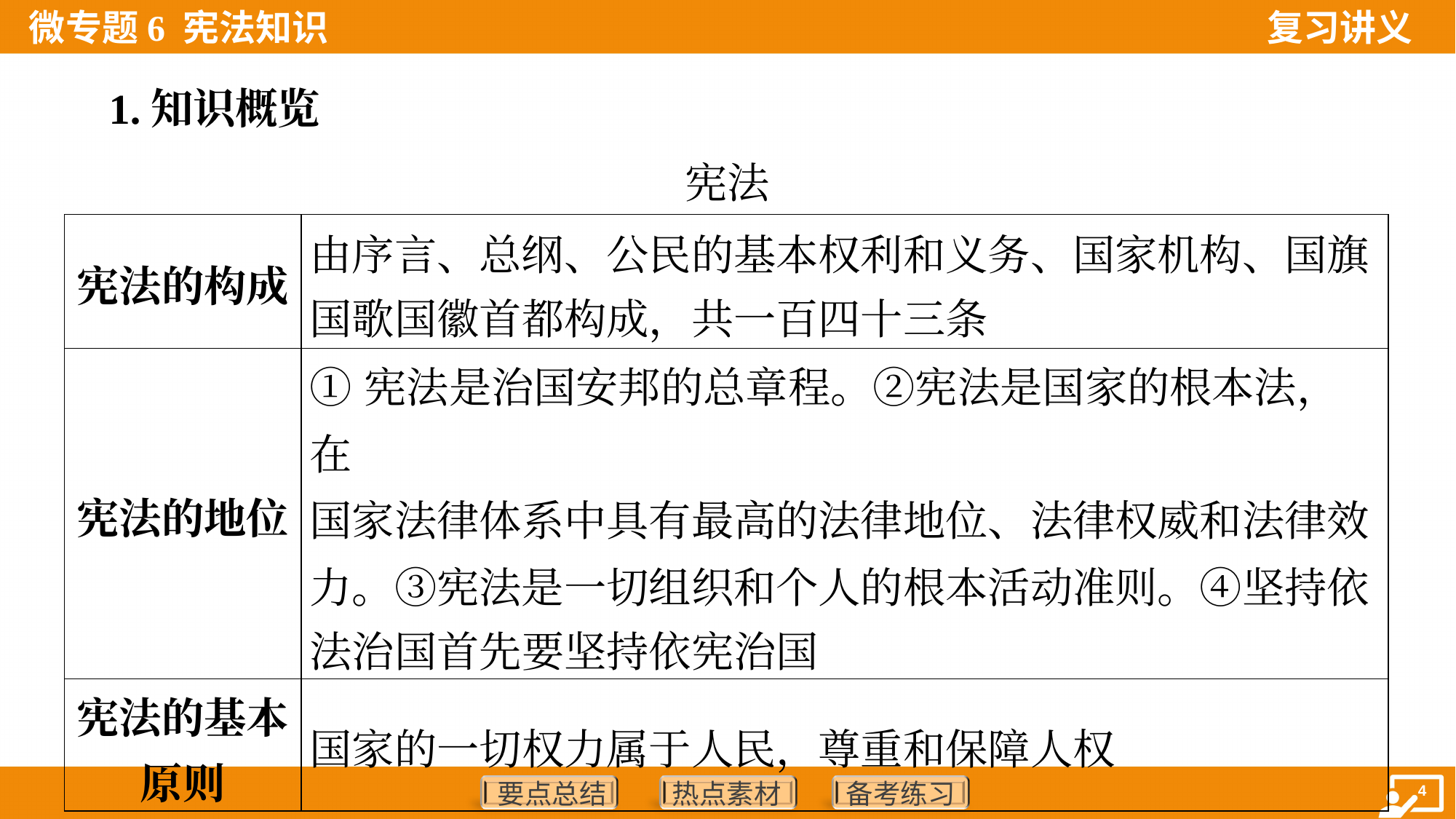

1.知识概览
宪法
| 宪法的构成 | 由序言、总纲、公民的基本权利和义务、国家机构、国旗 国歌国徽首都构成，共一百四十三条 |
| --- | --- |
| 宪法的地位 | ①宪法是治国安邦的总章程。②宪法是国家的根本法，在 国家法律体系中具有最高的法律地位、法律权威和法律效 力。③宪法是一切组织和个人的根本活动准则。④坚持依 法治国首先要坚持依宪治国 |
| 宪法的基本 原则 | 国家的一切权力属于人民，尊重和保障人权 |